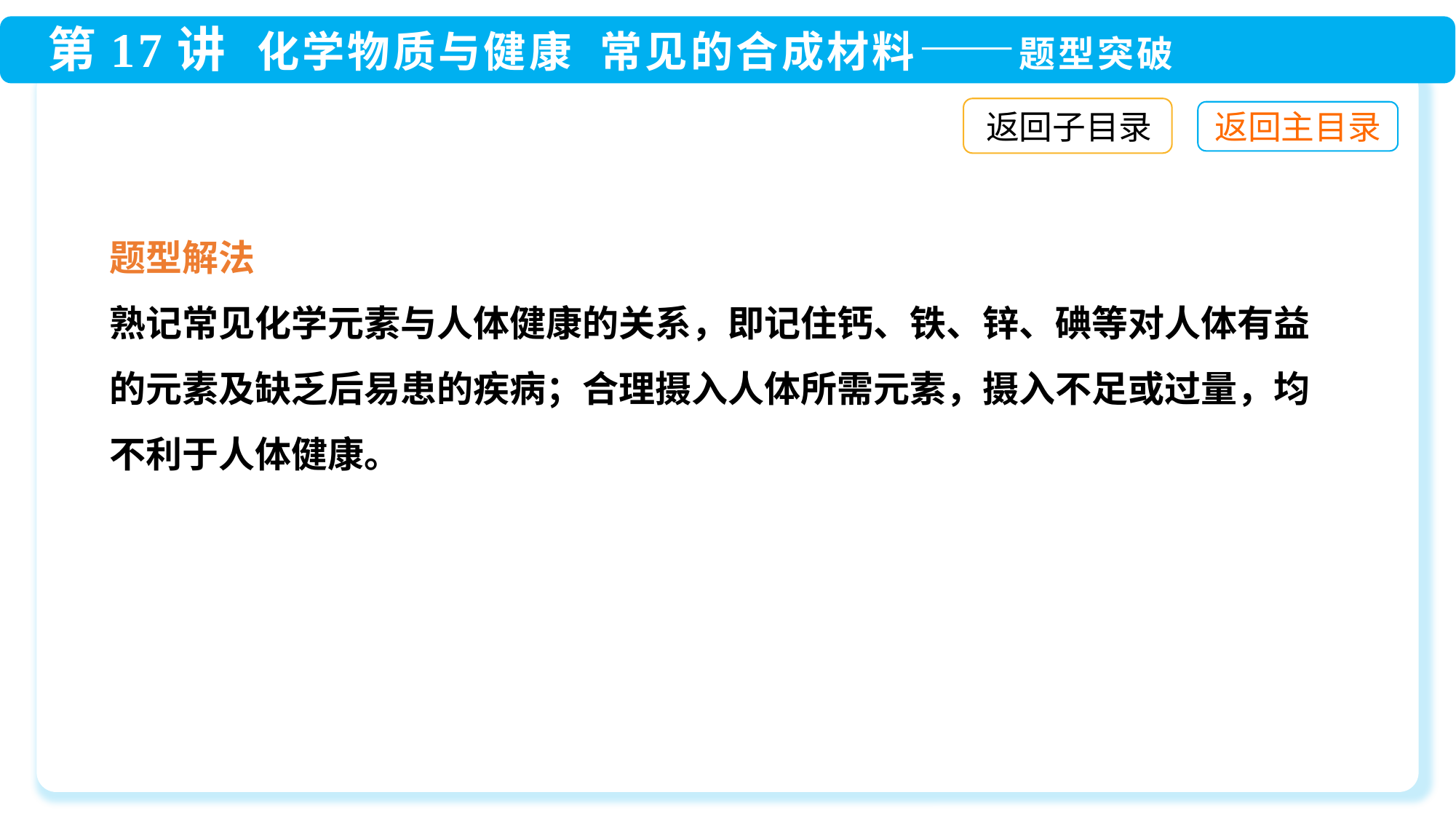

返回子目录
题型解法
熟记常见化学元素与人体健康的关系，即记住钙、铁、锌、碘等对人体有益的元素及缺乏后易患的疾病；合理摄入人体所需元素，摄入不足或过量，均不利于人体健康。